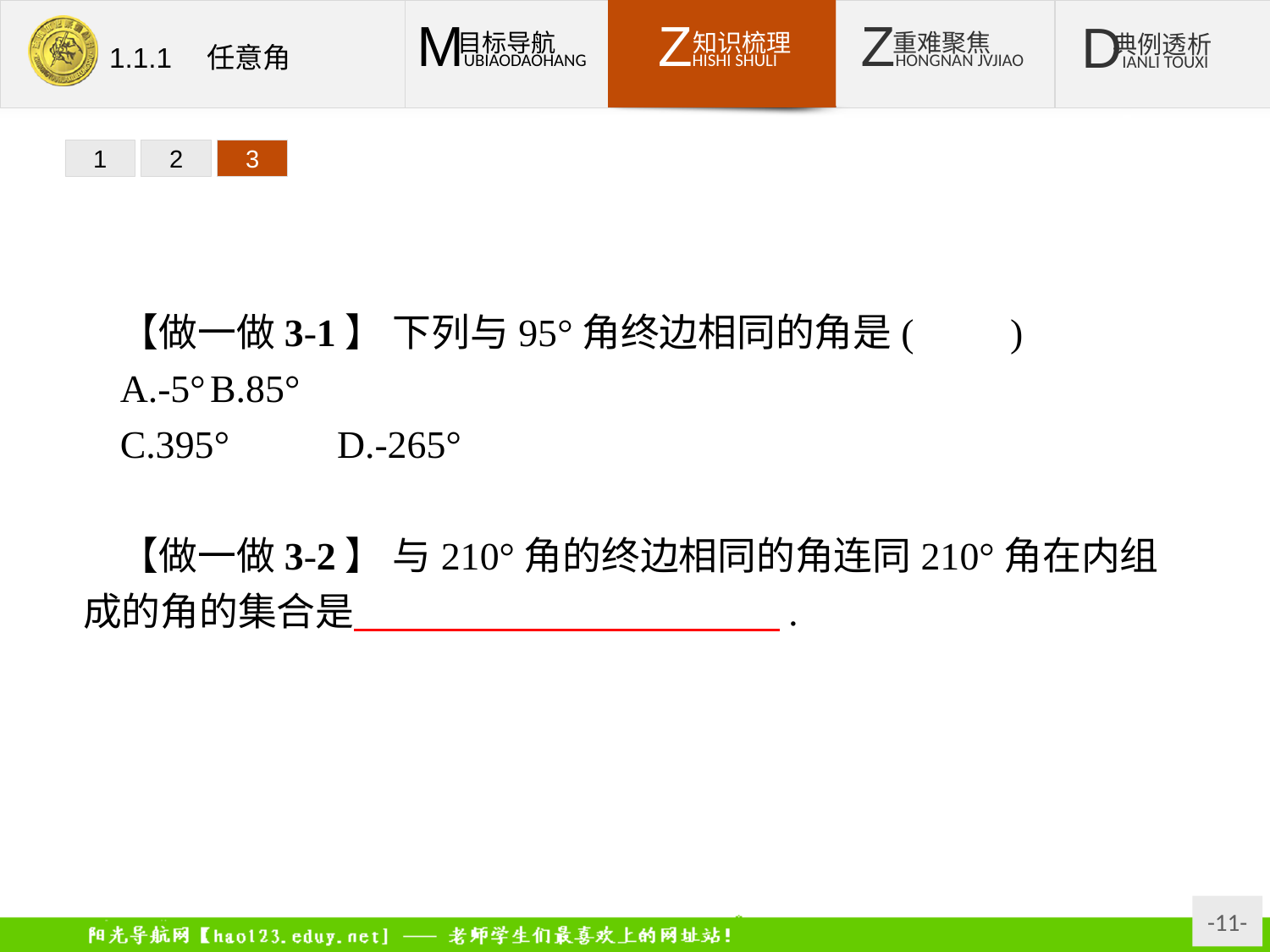

1
2
3
【做一做3-1】 下列与95°角终边相同的角是(　　)
A.-5°	B.85°
C.395°	D.-265°
答案:D
【做一做3-2】 与210°角的终边相同的角连同210°角在内组成的角的集合是　　　　　　　　　　　.
答案:{β|β=210°+k·360°,k∈Z}